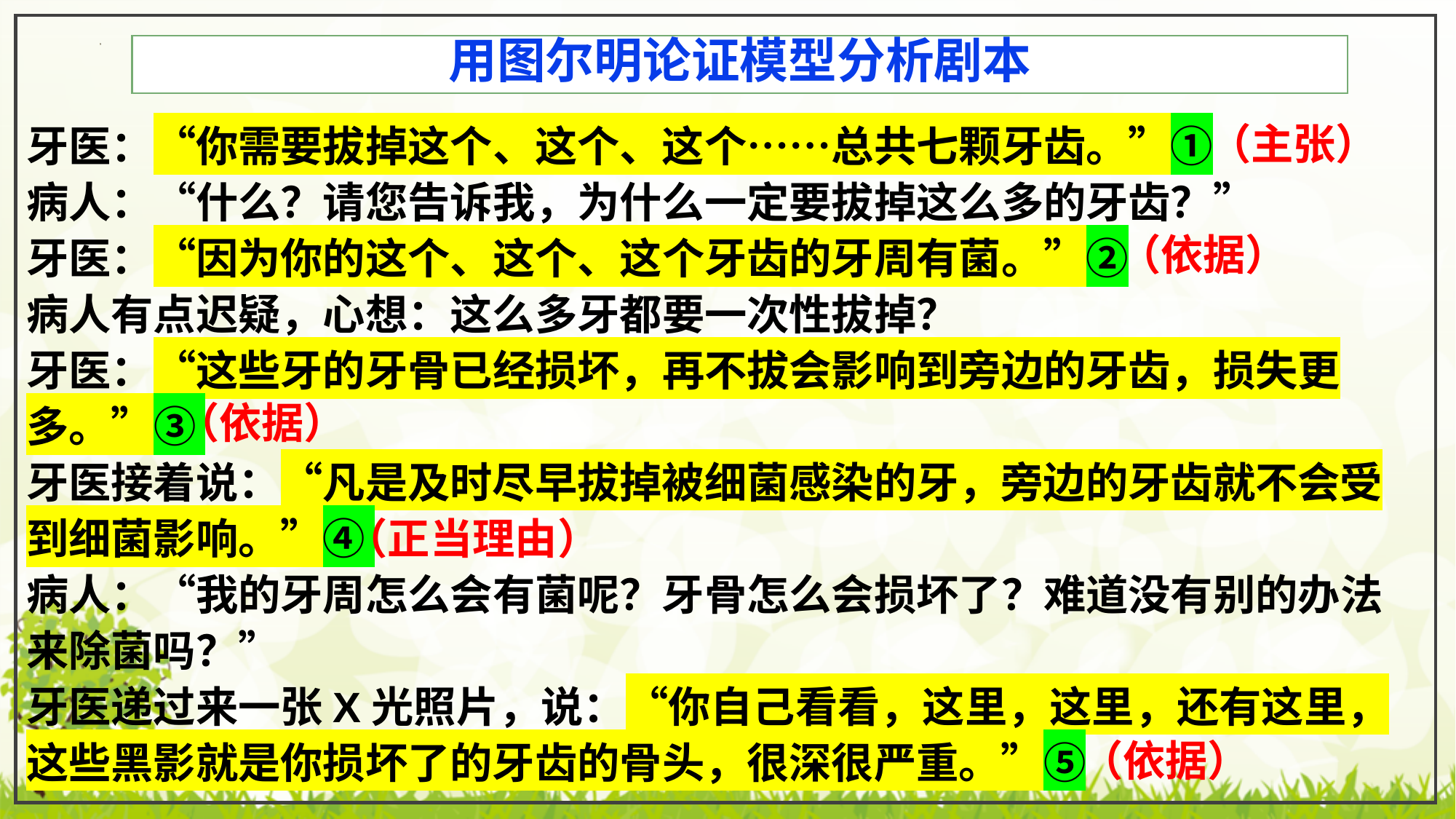

用图尔明论证模型分析剧本
牙医：“你需要拔掉这个、这个、这个……总共七颗牙齿。”①
病人：“什么？请您告诉我，为什么一定要拔掉这么多的牙齿？”
牙医：“因为你的这个、这个、这个牙齿的牙周有菌。”②
病人有点迟疑，心想：这么多牙都要一次性拔掉？
牙医：“这些牙的牙骨已经损坏，再不拔会影响到旁边的牙齿，损失更多。”③
牙医接着说：“凡是及时尽早拔掉被细菌感染的牙，旁边的牙齿就不会受到细菌影响。”④
病人：“我的牙周怎么会有菌呢？牙骨怎么会损坏了？难道没有别的办法来除菌吗？”
牙医递过来一张X光照片，说：“你自己看看，这里，这里，还有这里，这些黑影就是你损坏了的牙齿的骨头，很深很严重。”⑤
（主张）
（依据）
（依据）
（正当理由）
（依据）